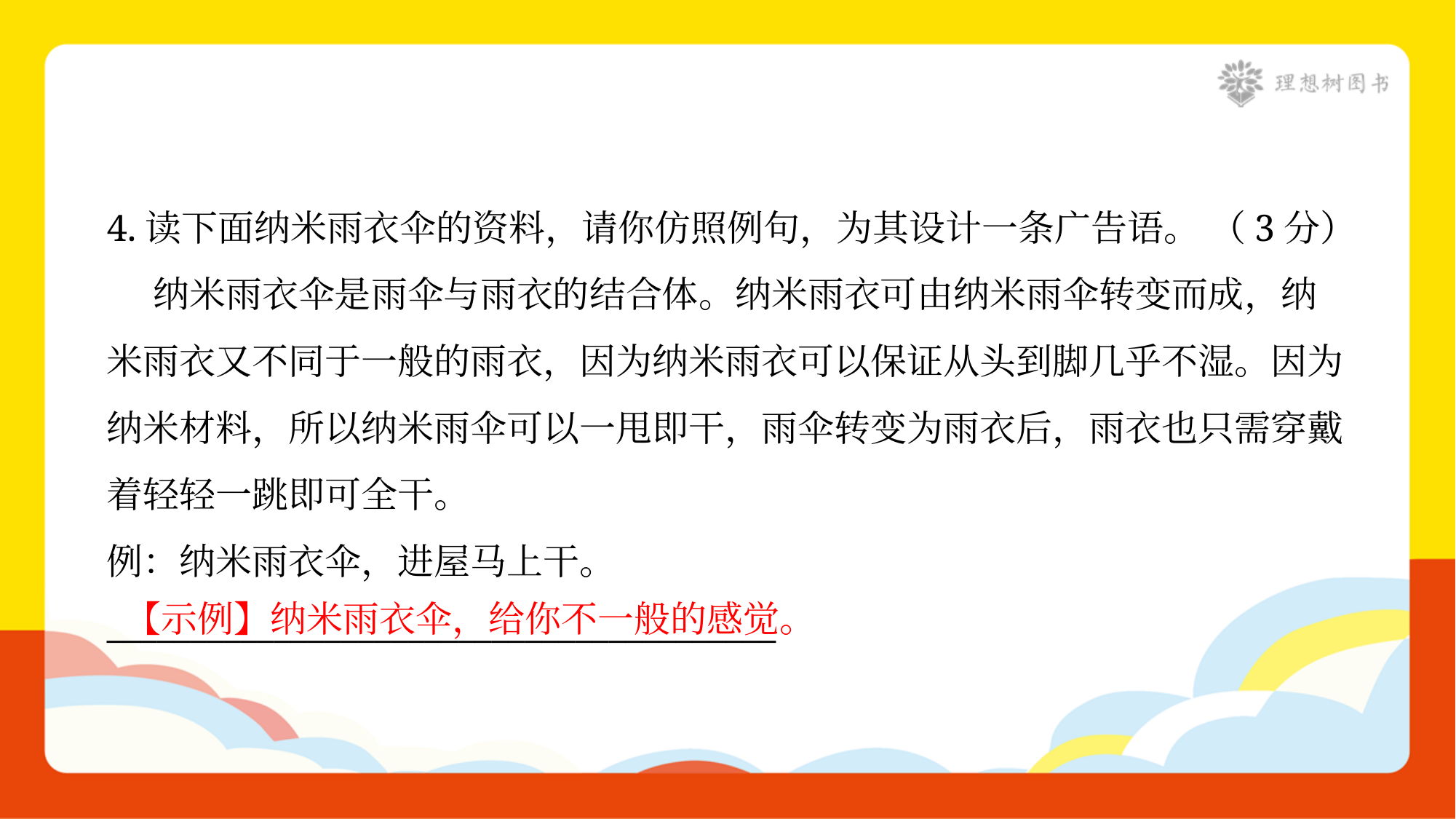

4.读下面纳米雨衣伞的资料，请你仿照例句，为其设计一条广告语。 （3分）
    纳米雨衣伞是雨伞与雨衣的结合体。纳米雨衣可由纳米雨伞转变而成，纳
米雨衣又不同于一般的雨衣，因为纳米雨衣可以保证从头到脚几乎不湿。因为
纳米材料，所以纳米雨伞可以一甩即干，雨伞转变为雨衣后，雨衣也只需穿戴
着轻轻一跳即可全干。
例：纳米雨衣伞，进屋马上干。
________________________________________
【示例】纳米雨衣伞，给你不一般的感觉。